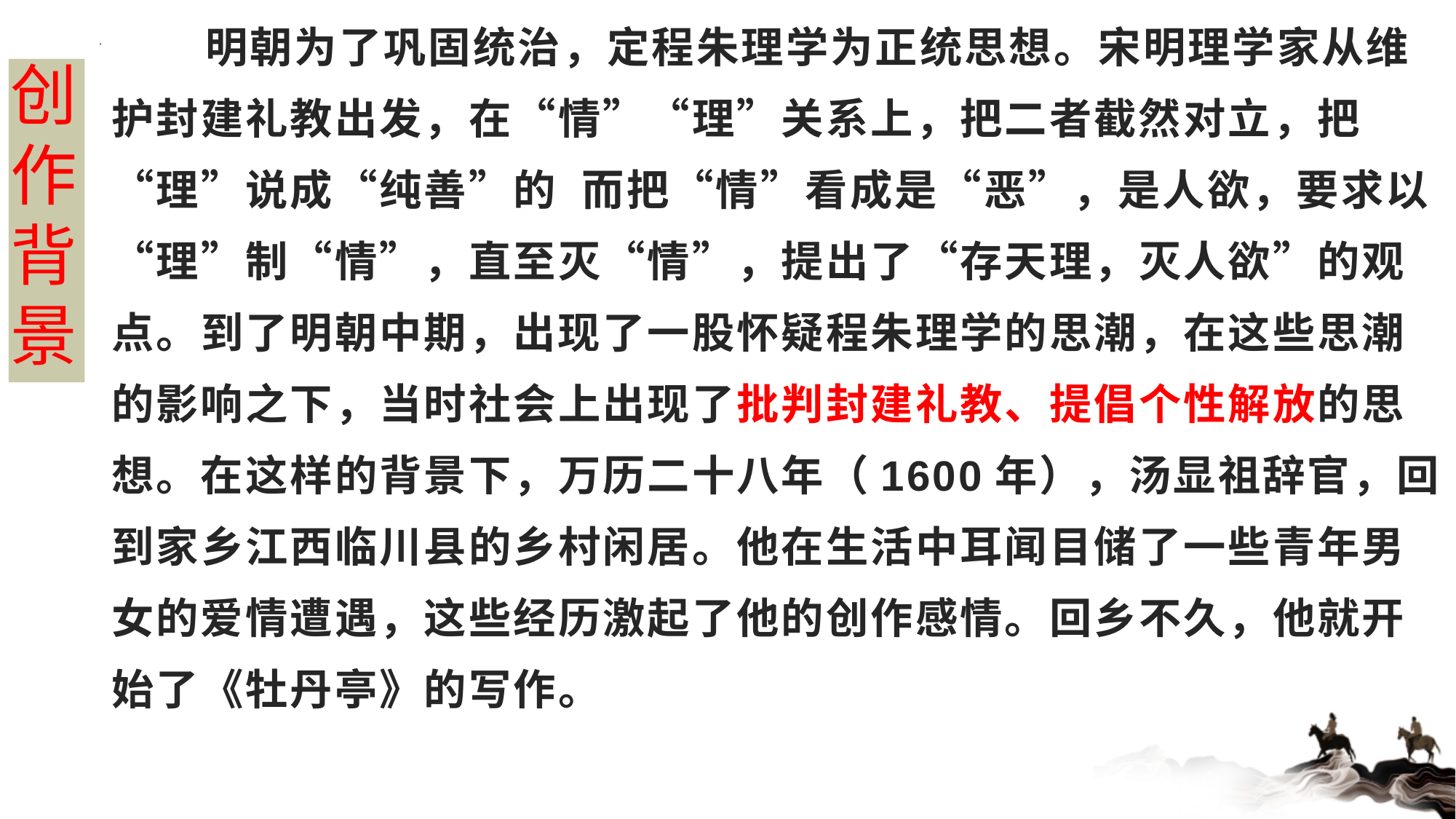

明朝为了巩固统治，定程朱理学为正统思想。宋明理学家从维护封建礼教出发，在“情”“理”关系上，把二者截然对立，把“理”说成“纯善”的  而把“情”看成是“恶”，是人欲，要求以“理”制“情”，直至灭“情”，提出了“存天理，灭人欲”的观点。到了明朝中期，出现了一股怀疑程朱理学的思潮，在这些思潮的影响之下，当时社会上出现了批判封建礼教、提倡个性解放的思想。在这样的背景下，万历二十八年（1600年），汤显祖辞官，回到家乡江西临川县的乡村闲居。他在生活中耳闻目储了一些青年男女的爱情遭遇，这些经历激起了他的创作感情。回乡不久，他就开始了《牡丹亭》的写作。

创作背景